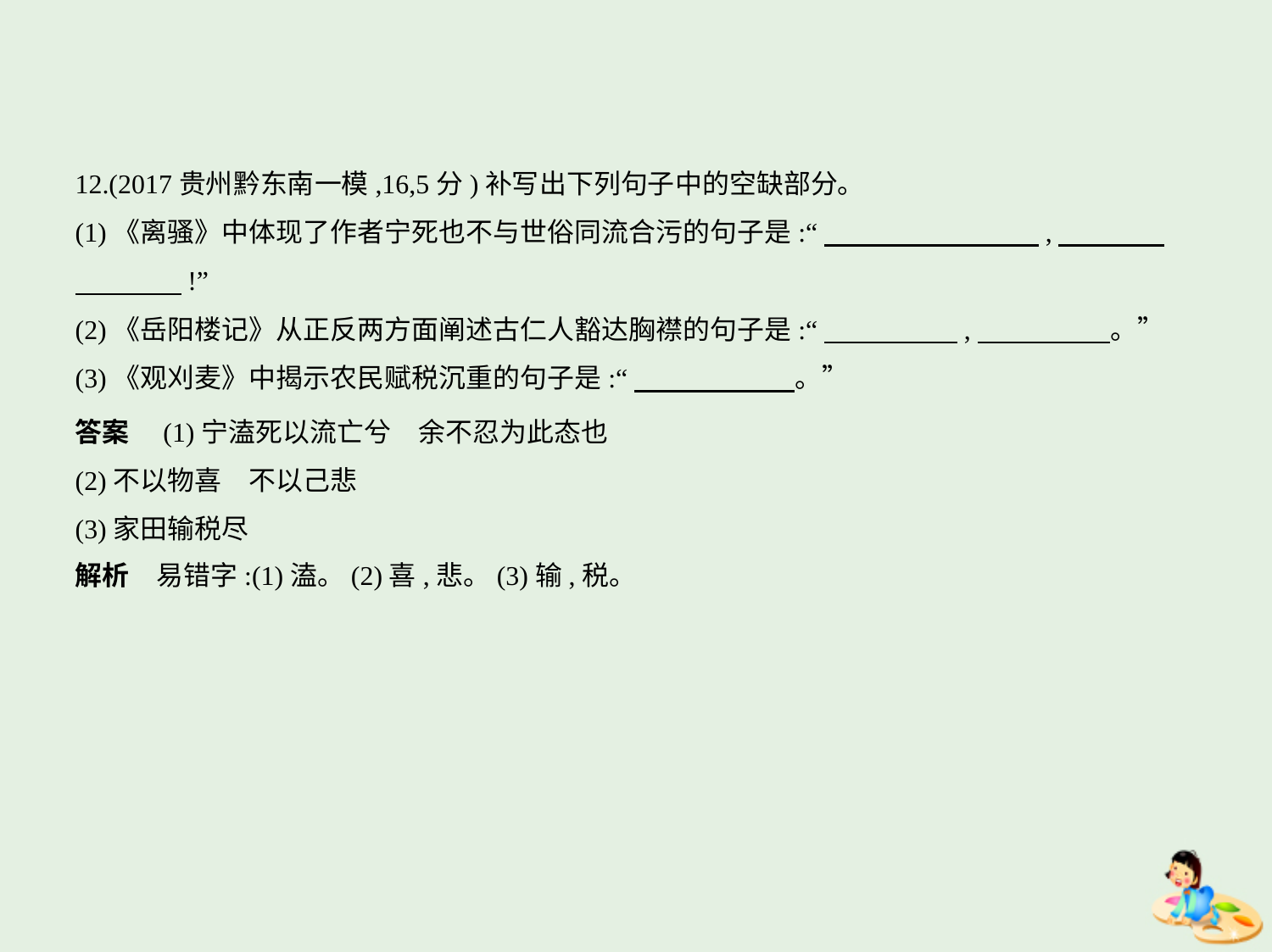

12.(2017贵州黔东南一模,16,5分)补写出下列句子中的空缺部分。
(1)《离骚》中体现了作者宁死也不与世俗同流合污的句子是:“　　　　　　　    ,　　　    
　　　    !”
(2)《岳阳楼记》从正反两方面阐述古仁人豁达胸襟的句子是:“　　　　    ,　　　　    。”
(3)《观刈麦》中揭示农民赋税沉重的句子是:“　　　　　    。”
答案　(1)宁溘死以流亡兮　余不忍为此态也
(2)不以物喜　不以己悲
(3)家田输税尽
解析　易错字:(1)溘。(2)喜,悲。(3)输,税。